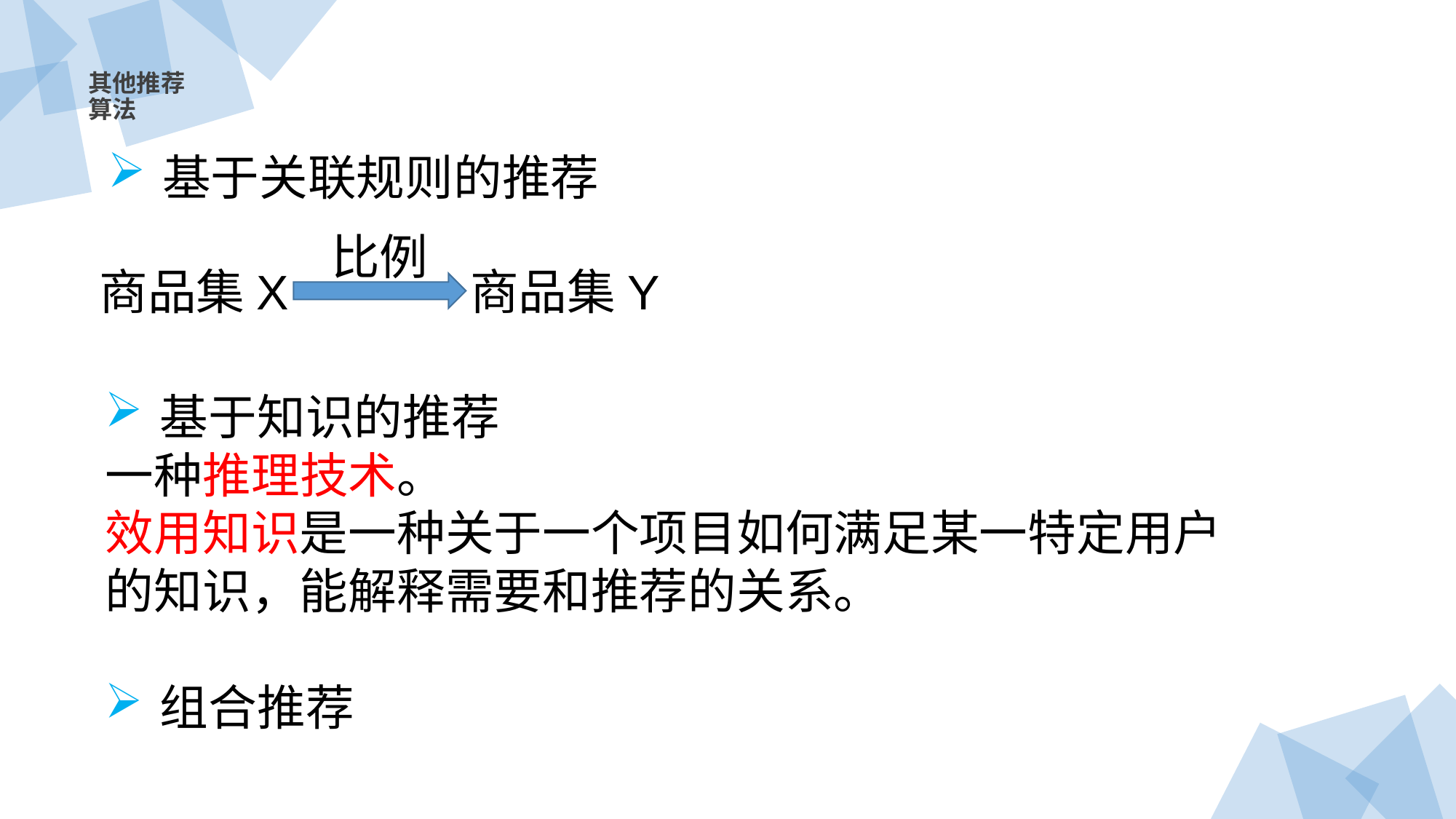

其他推荐算法
基于关联规则的推荐
比例
商品集Y
商品集X

基于知识的推荐
一种推理技术。
效用知识是一种关于一个项目如何满足某一特定用户的知识，能解释需要和推荐的关系。

组合推荐